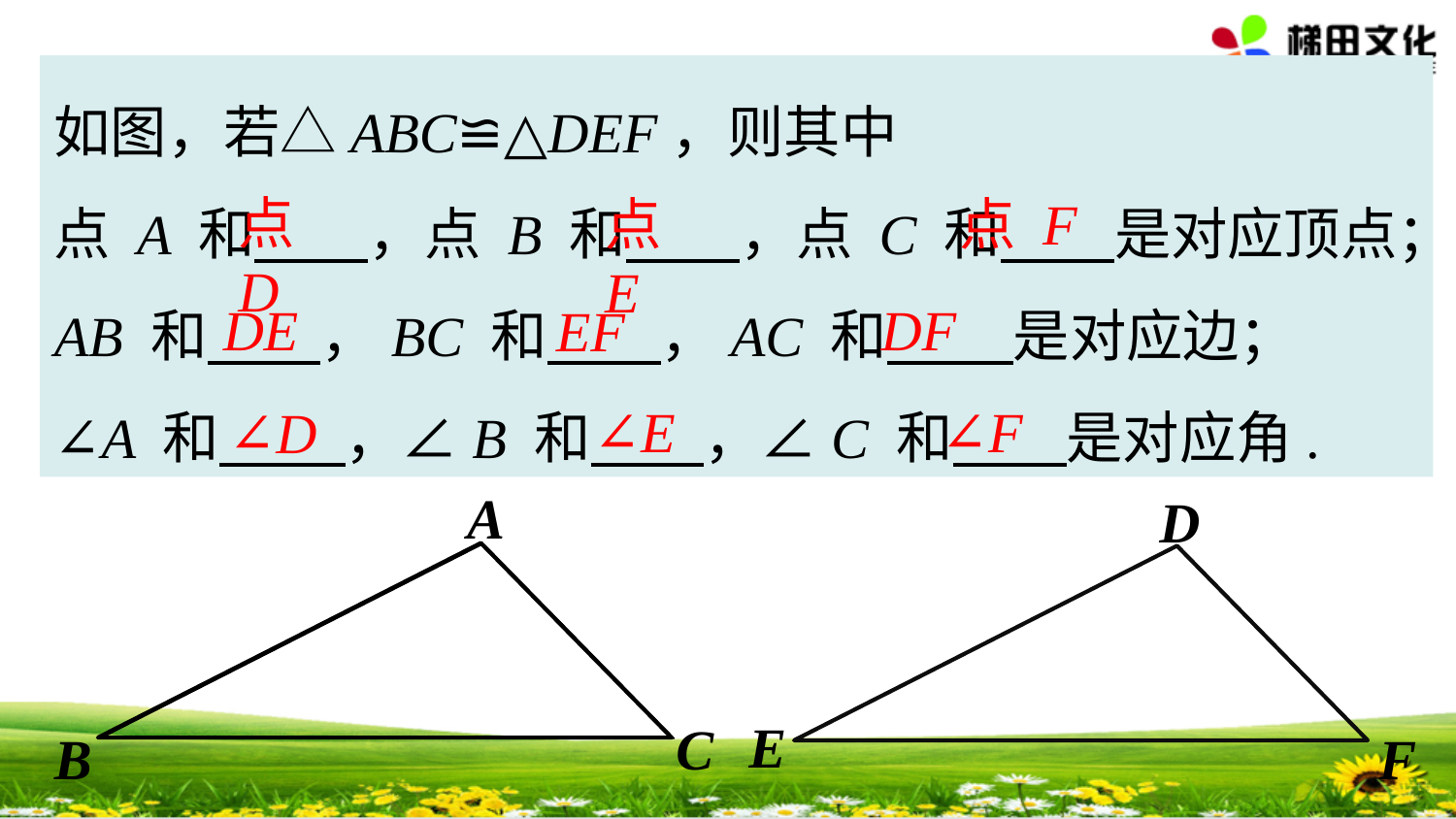

如图，若△ABC≌△DEF，则其中
点 A 和         ，点 B 和         ，点 C 和         是对应顶点；
AB 和         ，BC 和         ，AC 和          是对应边；
∠A 和          ，∠B 和         ，∠C 和         是对应角.
点 D
点 F
点 E
DE
DF
EF
∠E
∠F
∠D
A
D

E
C
B
F